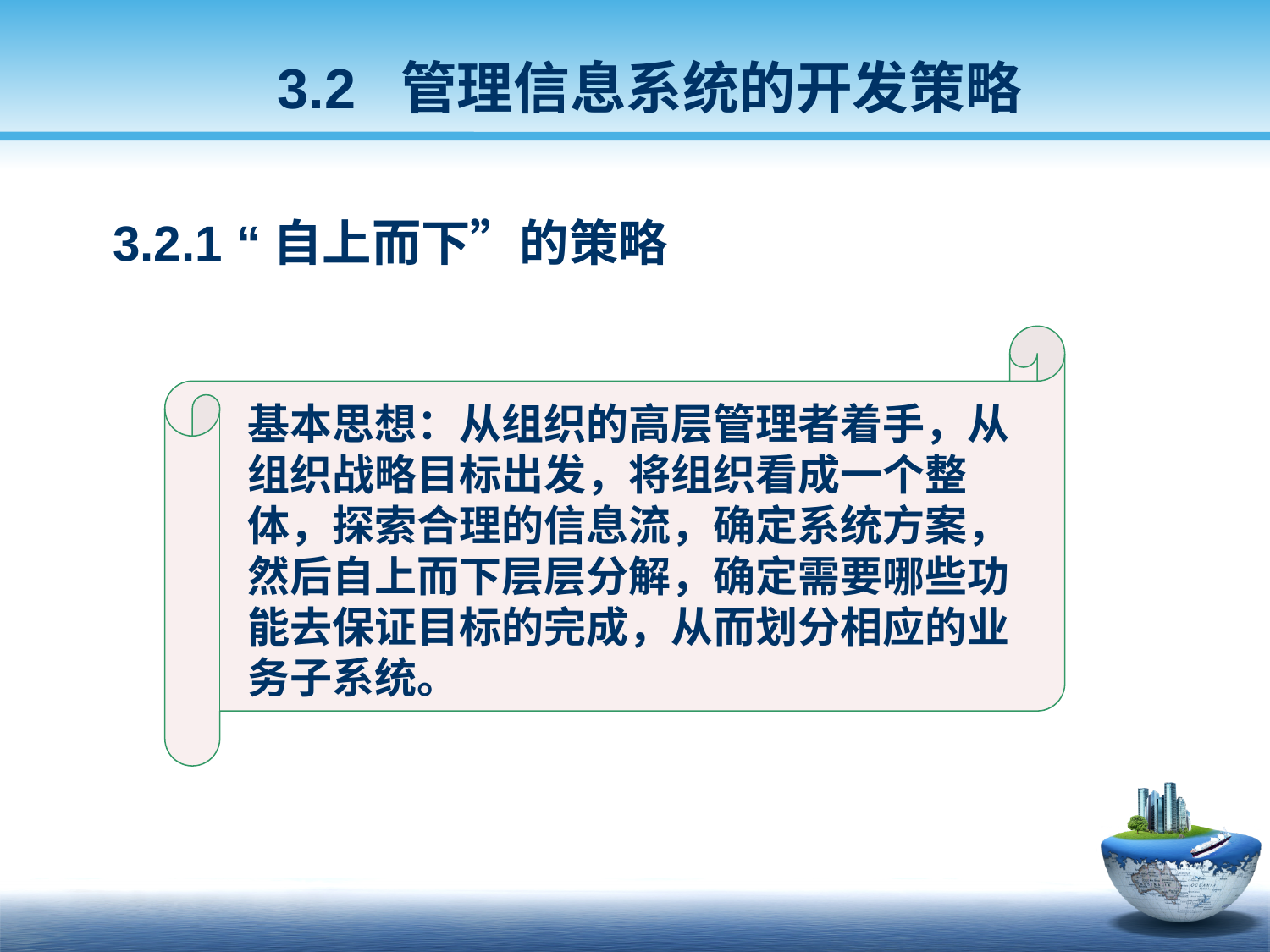

3.2  管理信息系统的开发策略

    3.2.1 “自上而下”的策略

基本思想：从组织的高层管理者着手，从组织战略目标出发，将组织看成一个整体，探索合理的信息流，确定系统方案，然后自上而下层层分解，确定需要哪些功能去保证目标的完成，从而划分相应的业务子系统。